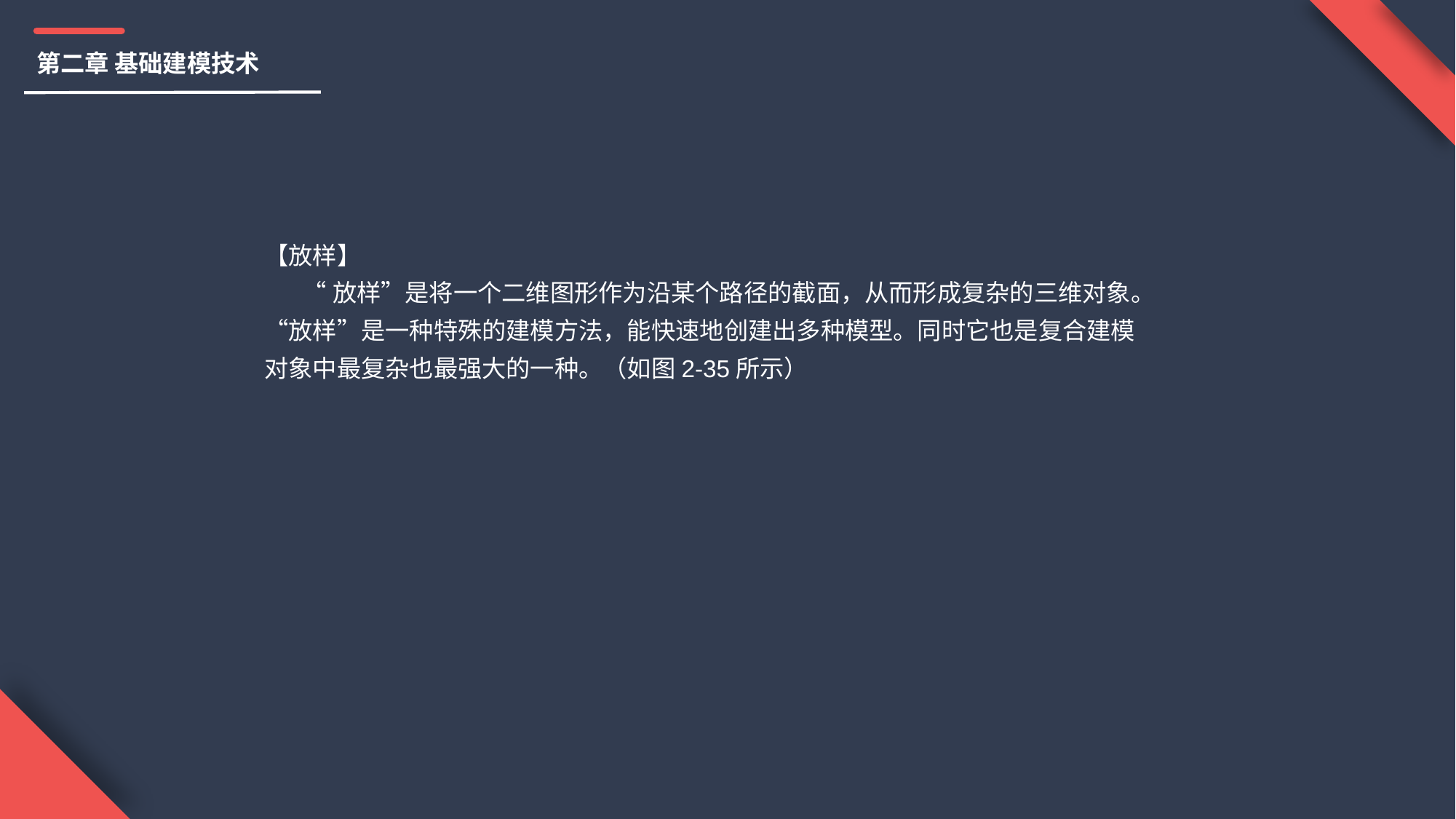

第二章 基础建模技术
【放样】
       “放样”是将一个二维图形作为沿某个路径的截面，从而形成复杂的三维对象。“放样”是一种特殊的建模方法，能快速地创建出多种模型。同时它也是复合建模对象中最复杂也最强大的一种。（如图2-35所示）